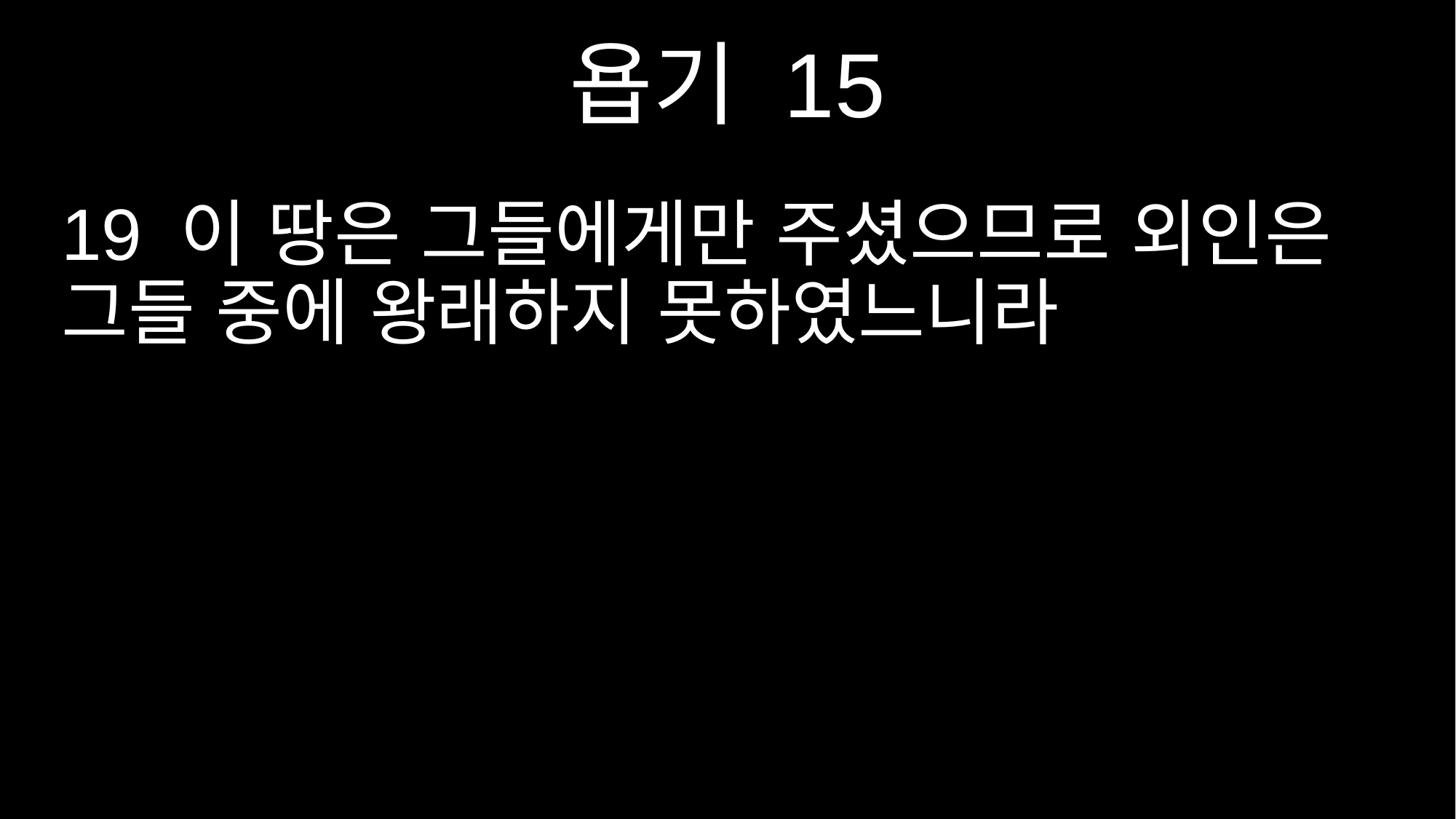

욥기 15
19 이 땅은 그들에게만 주셨으므로 외인은 그들 중에 왕래하지 못하였느니라